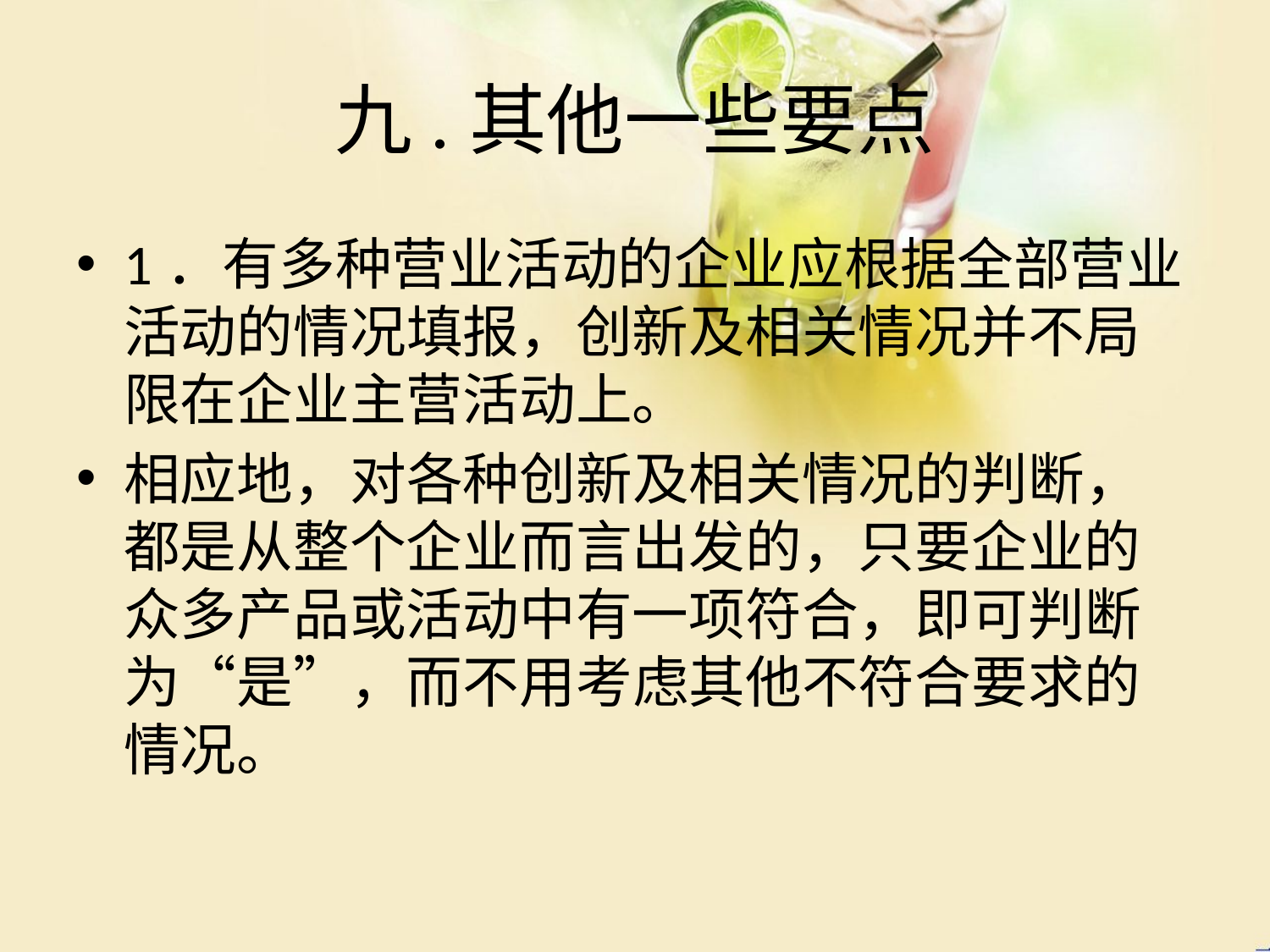

# 九.其他一些要点
1．有多种营业活动的企业应根据全部营业活动的情况填报，创新及相关情况并不局限在企业主营活动上。
相应地，对各种创新及相关情况的判断，都是从整个企业而言出发的，只要企业的众多产品或活动中有一项符合，即可判断为“是”，而不用考虑其他不符合要求的情况。